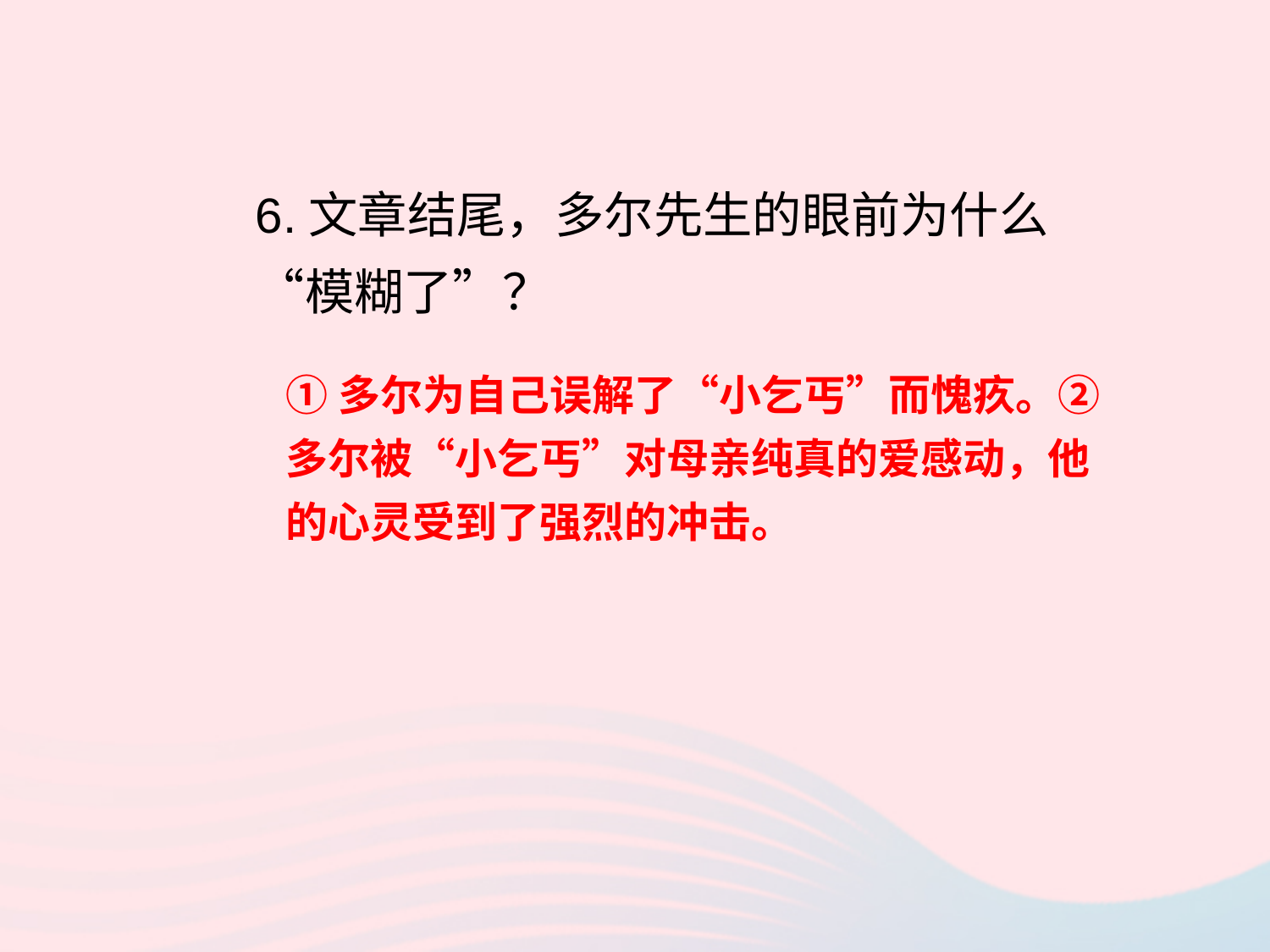

6.文章结尾，多尔先生的眼前为什么“模糊了”？
①多尔为自己误解了“小乞丐”而愧疚。②多尔被“小乞丐”对母亲纯真的爱感动，他的心灵受到了强烈的冲击。